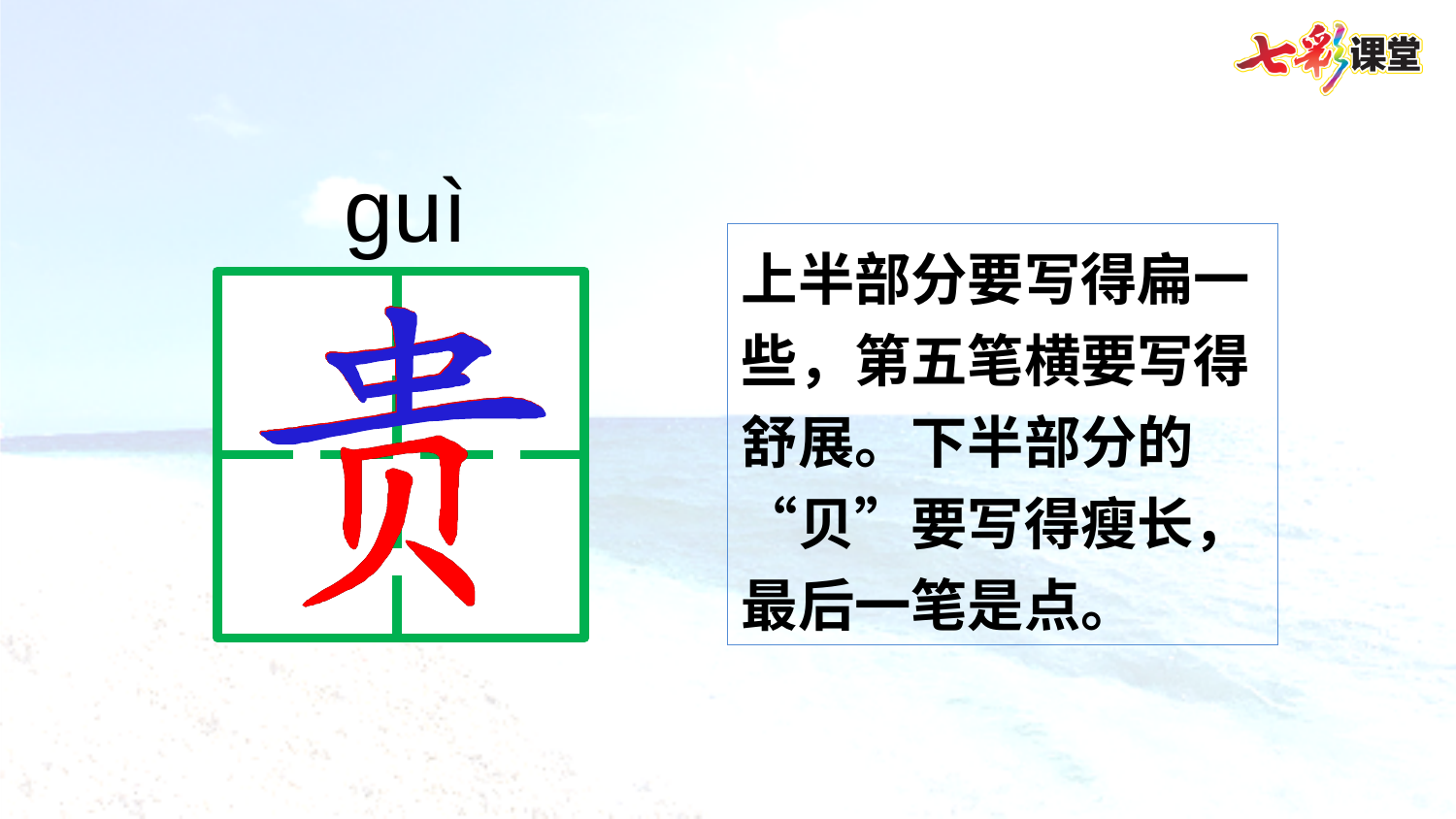

guì
上半部分要写得扁一些，第五笔横要写得舒展。下半部分的“贝”要写得瘦长，最后一笔是点。